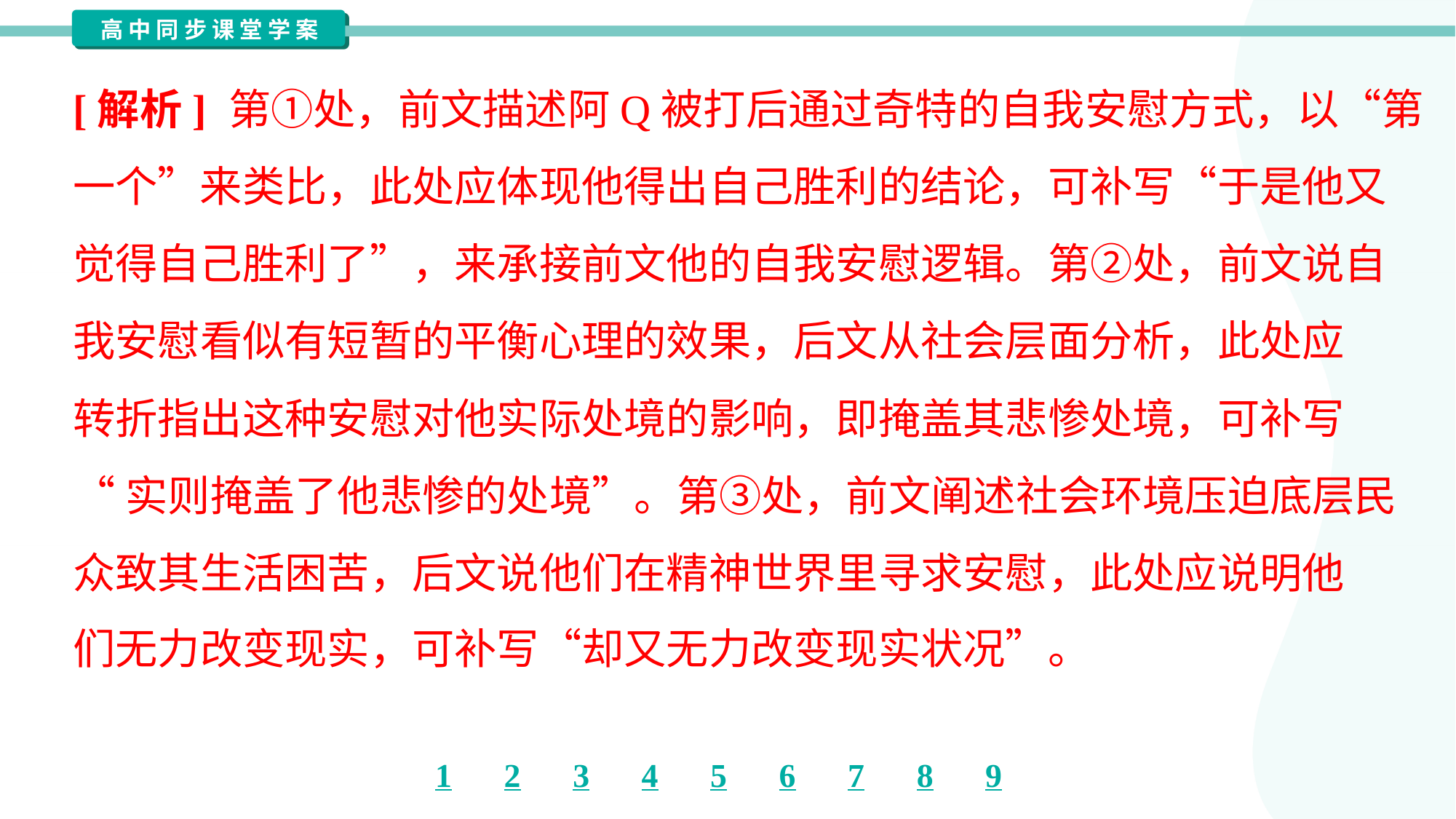

[解析] 第①处，前文描述阿Q被打后通过奇特的自我安慰方式，以“第
一个”来类比，此处应体现他得出自己胜利的结论，可补写“于是他又
觉得自己胜利了”，来承接前文他的自我安慰逻辑。第②处，前文说自
我安慰看似有短暂的平衡心理的效果，后文从社会层面分析，此处应
转折指出这种安慰对他实际处境的影响，即掩盖其悲惨处境，可补写
“实则掩盖了他悲惨的处境”。第③处，前文阐述社会环境压迫底层民
众致其生活困苦，后文说他们在精神世界里寻求安慰，此处应说明他
们无力改变现实，可补写“却又无力改变现实状况”。